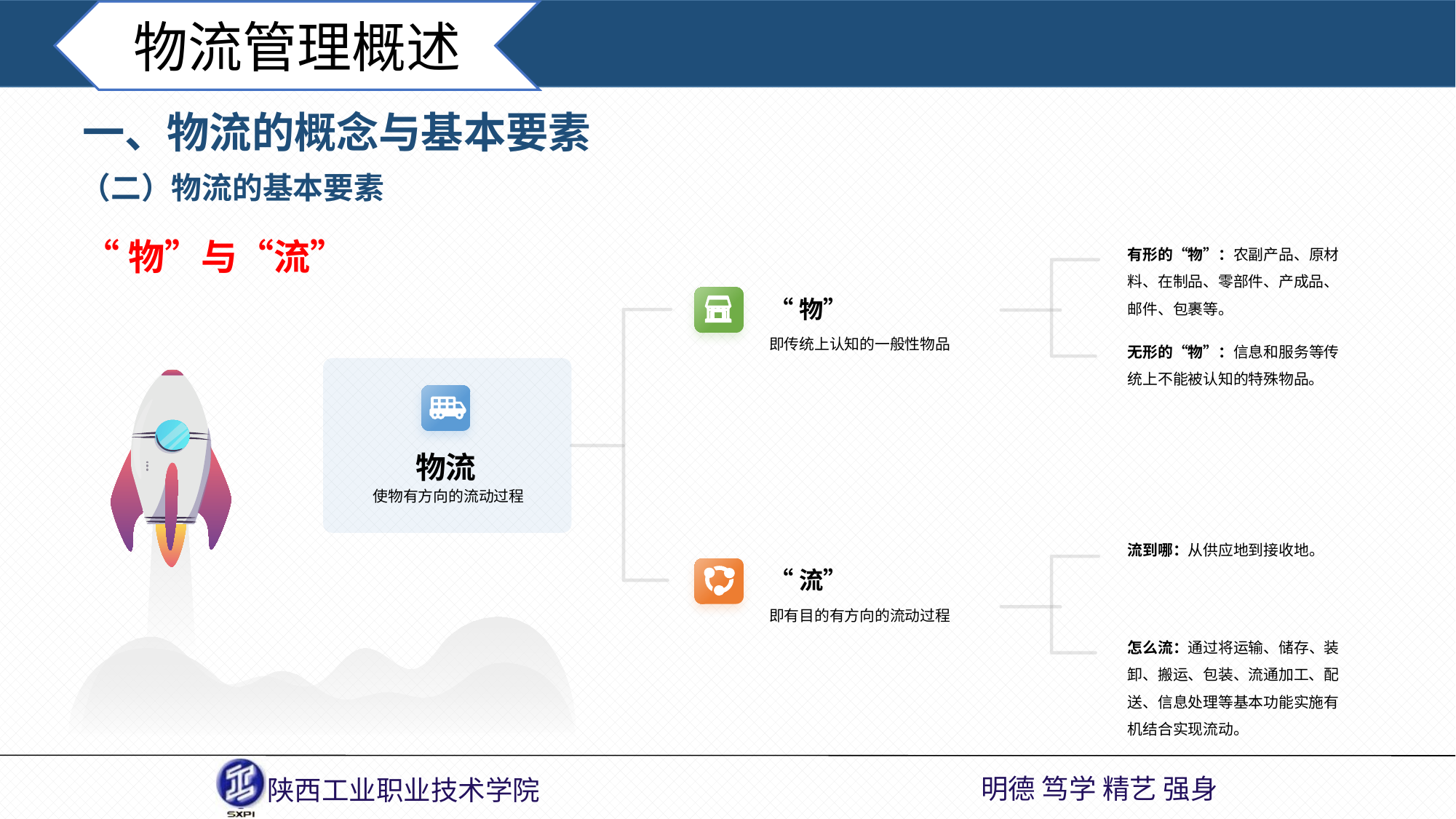

物流管理概述
一、物流的概念与基本要素
（二）物流的基本要素
“物”与“流”
有形的“物”：农副产品、原材料、在制品、零部件、产成品、邮件、包裹等。

无形的“物”：信息和服务等传统上不能被认知的特殊物品。

“物”
即传统上认知的一般性物品

物流
使物有方向的流动过程

流到哪：从供应地到接收地。

怎么流：通过将运输、储存、装卸、搬运、包装、流通加工、配送、信息处理等基本功能实施有机结合实现流动。

“流”
即有目的有方向的流动过程